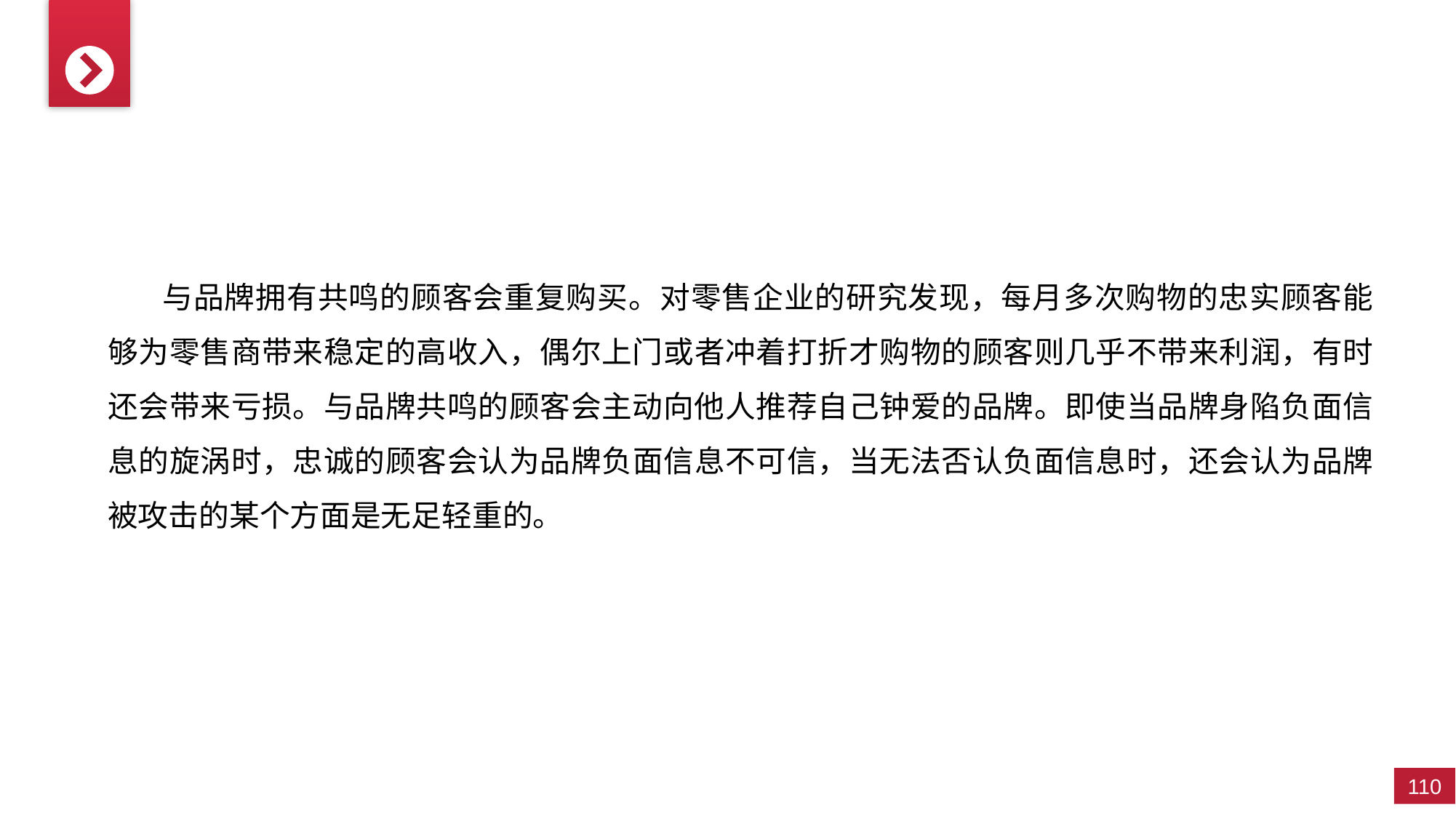

与品牌拥有共鸣的顾客会重复购买。对零售企业的研究发现，每月多次购物的忠实顾客能够为零售商带来稳定的高收入，偶尔上门或者冲着打折才购物的顾客则几乎不带来利润，有时还会带来亏损。与品牌共鸣的顾客会主动向他人推荐自己钟爱的品牌。即使当品牌身陷负面信息的旋涡时，忠诚的顾客会认为品牌负面信息不可信，当无法否认负面信息时，还会认为品牌被攻击的某个方面是无足轻重的。